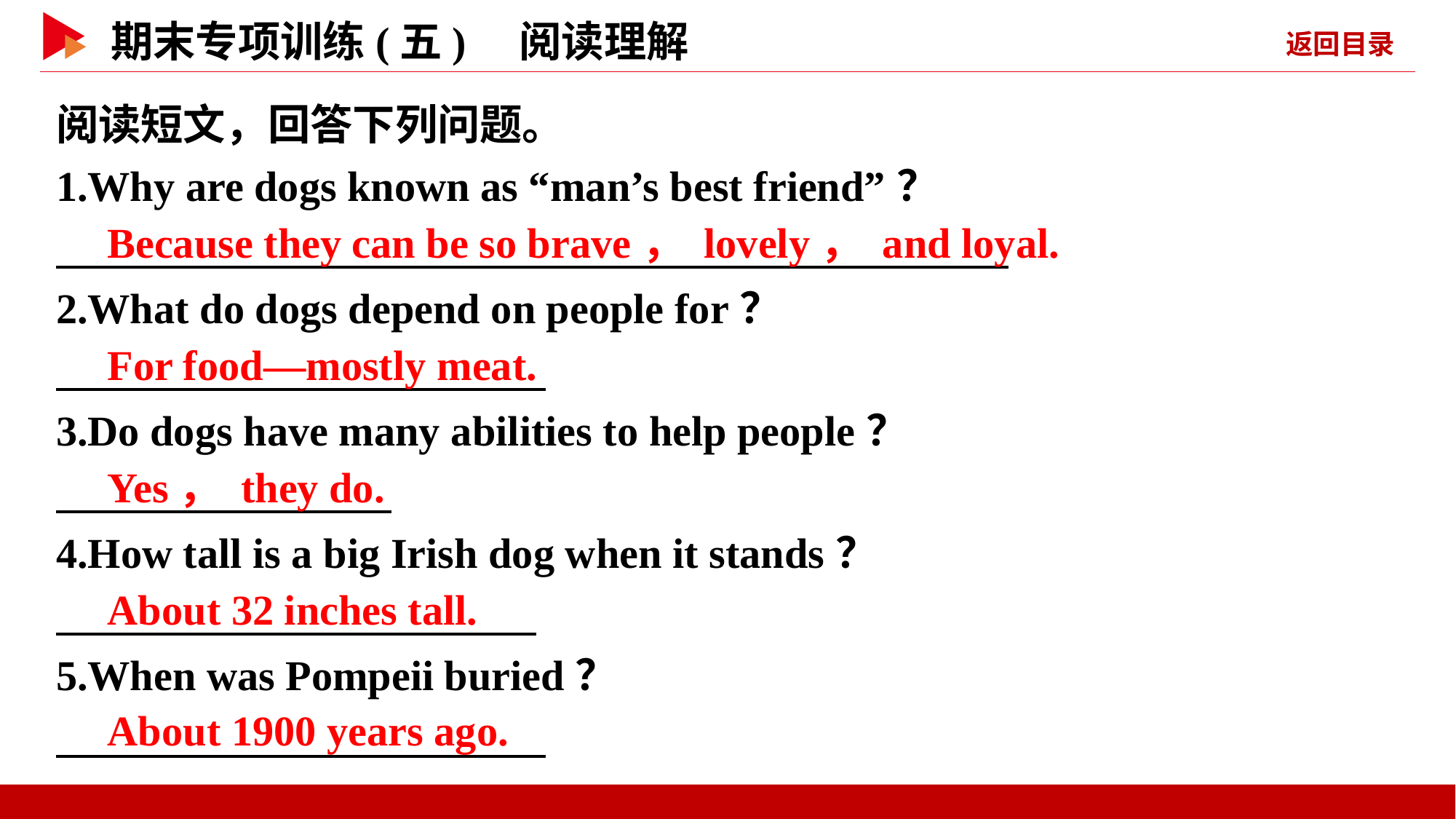

阅读短文，回答下列问题。
1.Why are dogs known as “man’s best friend”？

2.What do dogs depend on people for？

3.Do dogs have many abilities to help people？

4.How tall is a big Irish dog when it stands？

5.When was Pompeii buried？

　Because they can be so brave， lovely， and loyal.
　For food—mostly meat.
　Yes， they do.
　About 32 inches tall.
　About 1900 years ago.